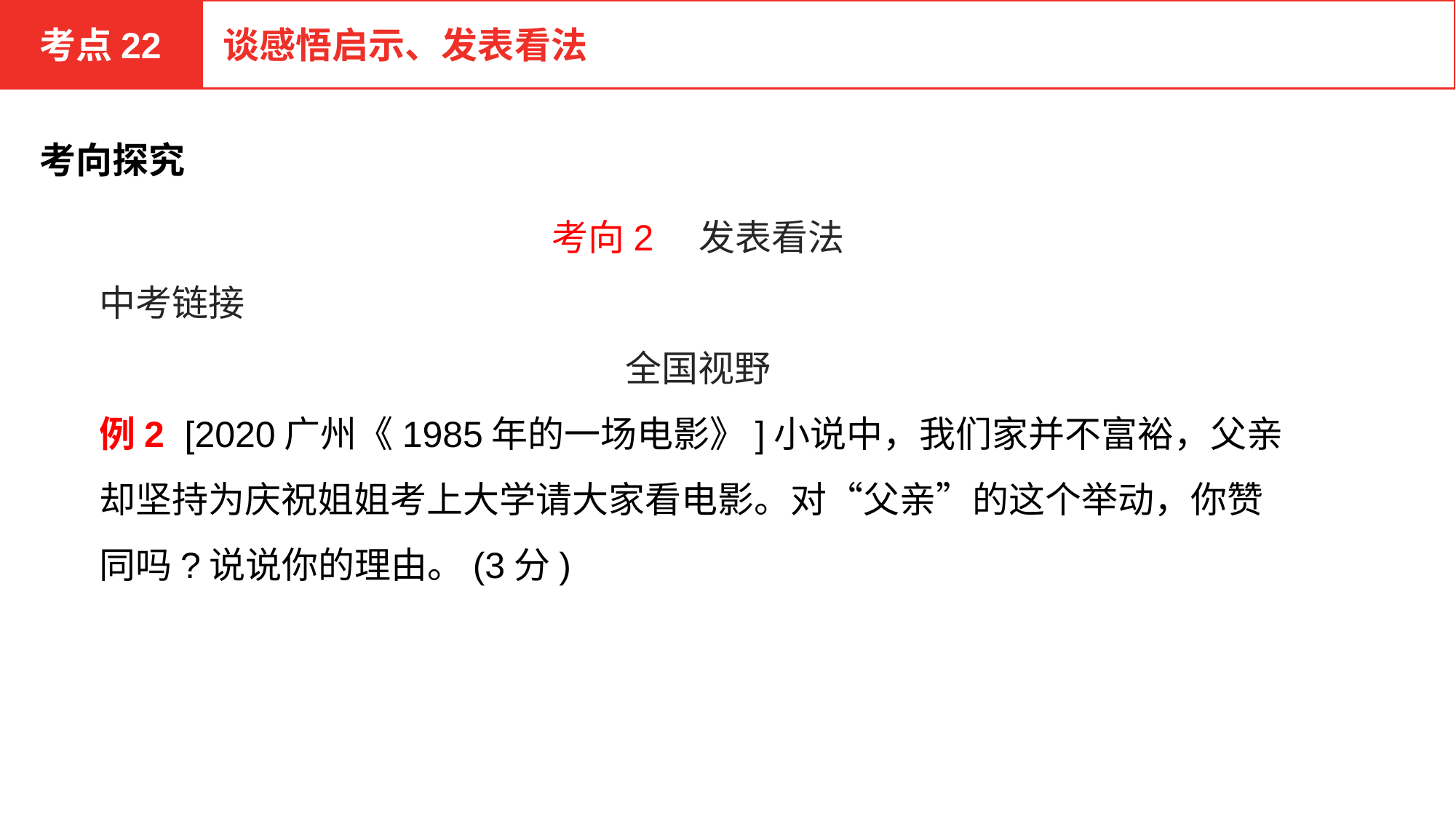

考点22
谈感悟启示、发表看法
考向探究
考向2　发表看法
中考链接
全国视野
例2  [2020广州《1985年的一场电影》]小说中，我们家并不富裕，父亲却坚持为庆祝姐姐考上大学请大家看电影。对“父亲”的这个举动，你赞同吗?说说你的理由。(3分)